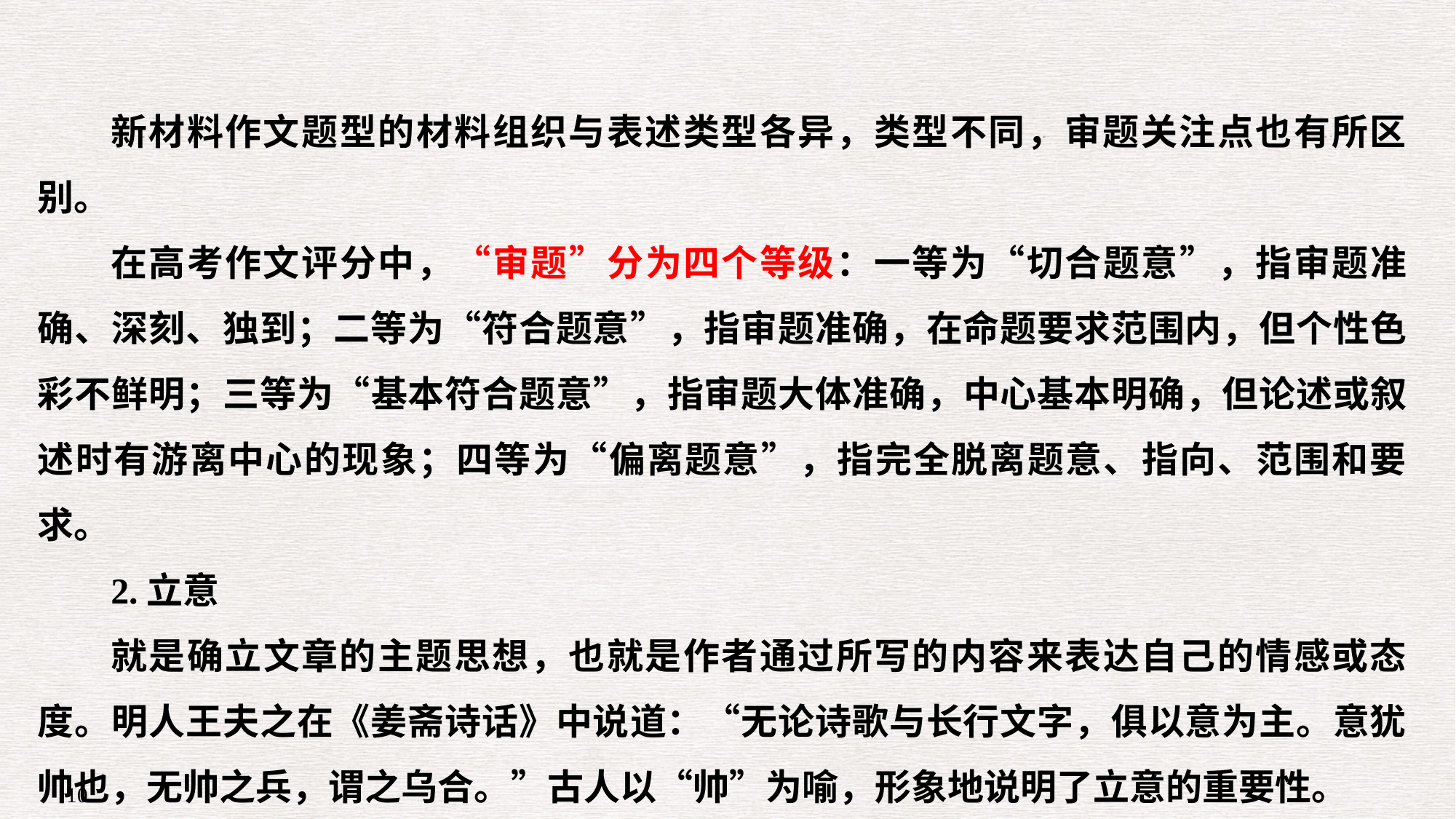

新材料作文题型的材料组织与表述类型各异，类型不同，审题关注点也有所区别。
在高考作文评分中，“审题”分为四个等级：一等为“切合题意”，指审题准确、深刻、独到；二等为“符合题意”，指审题准确，在命题要求范围内，但个性色彩不鲜明；三等为“基本符合题意”，指审题大体准确，中心基本明确，但论述或叙述时有游离中心的现象；四等为“偏离题意”，指完全脱离题意、指向、范围和要求。
2.立意
就是确立文章的主题思想，也就是作者通过所写的内容来表达自己的情感或态度。明人王夫之在《姜斋诗话》中说道：“无论诗歌与长行文字，俱以意为主。意犹帅也，无帅之兵，谓之乌合。”古人以“帅”为喻，形象地说明了立意的重要性。